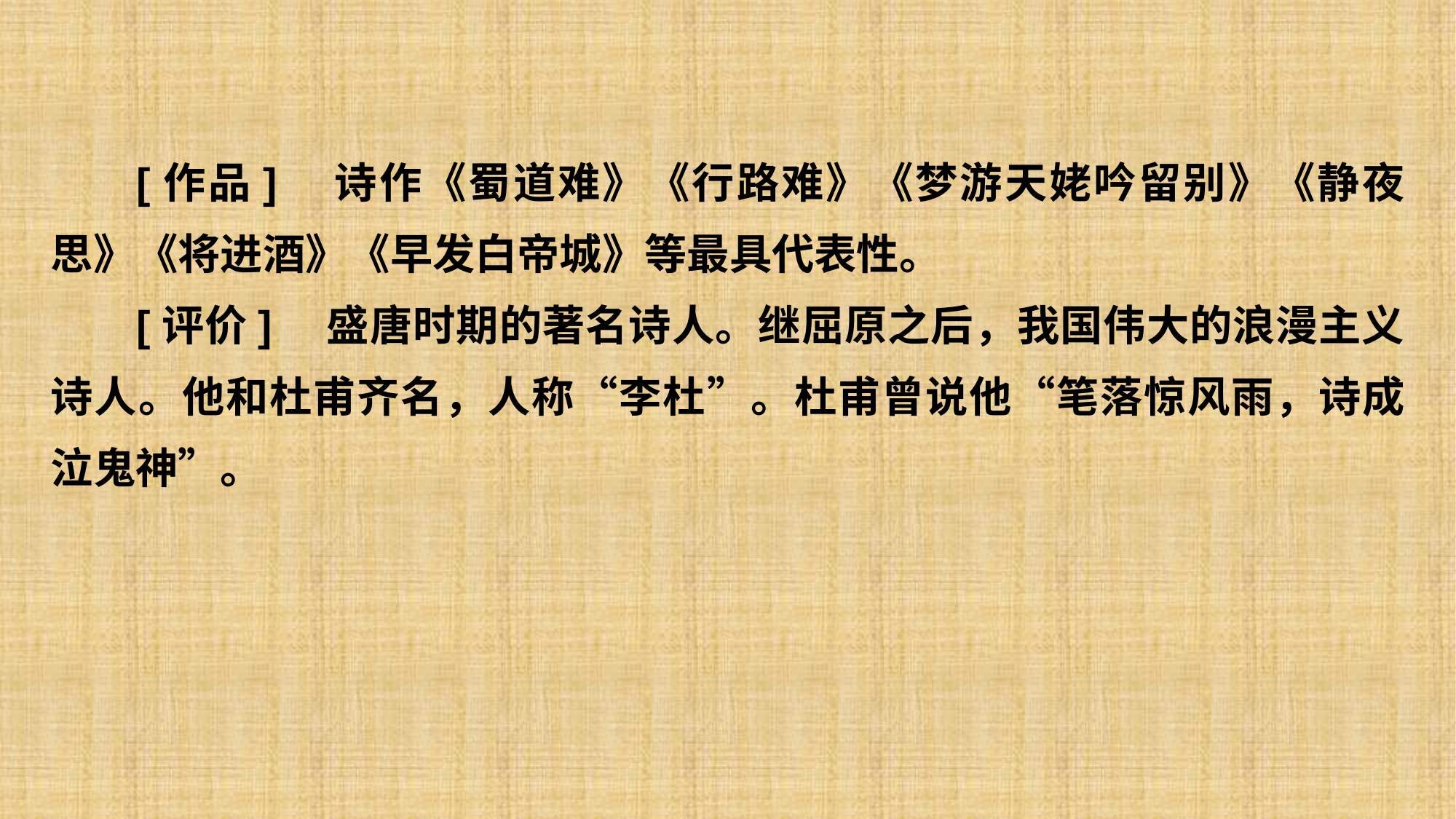

[作品]　诗作《蜀道难》《行路难》《梦游天姥吟留别》《静夜思》《将进酒》《早发白帝城》等最具代表性。
[评价]　盛唐时期的著名诗人。继屈原之后，我国伟大的浪漫主义诗人。他和杜甫齐名，人称“李杜”。杜甫曾说他“笔落惊风雨，诗成泣鬼神”。